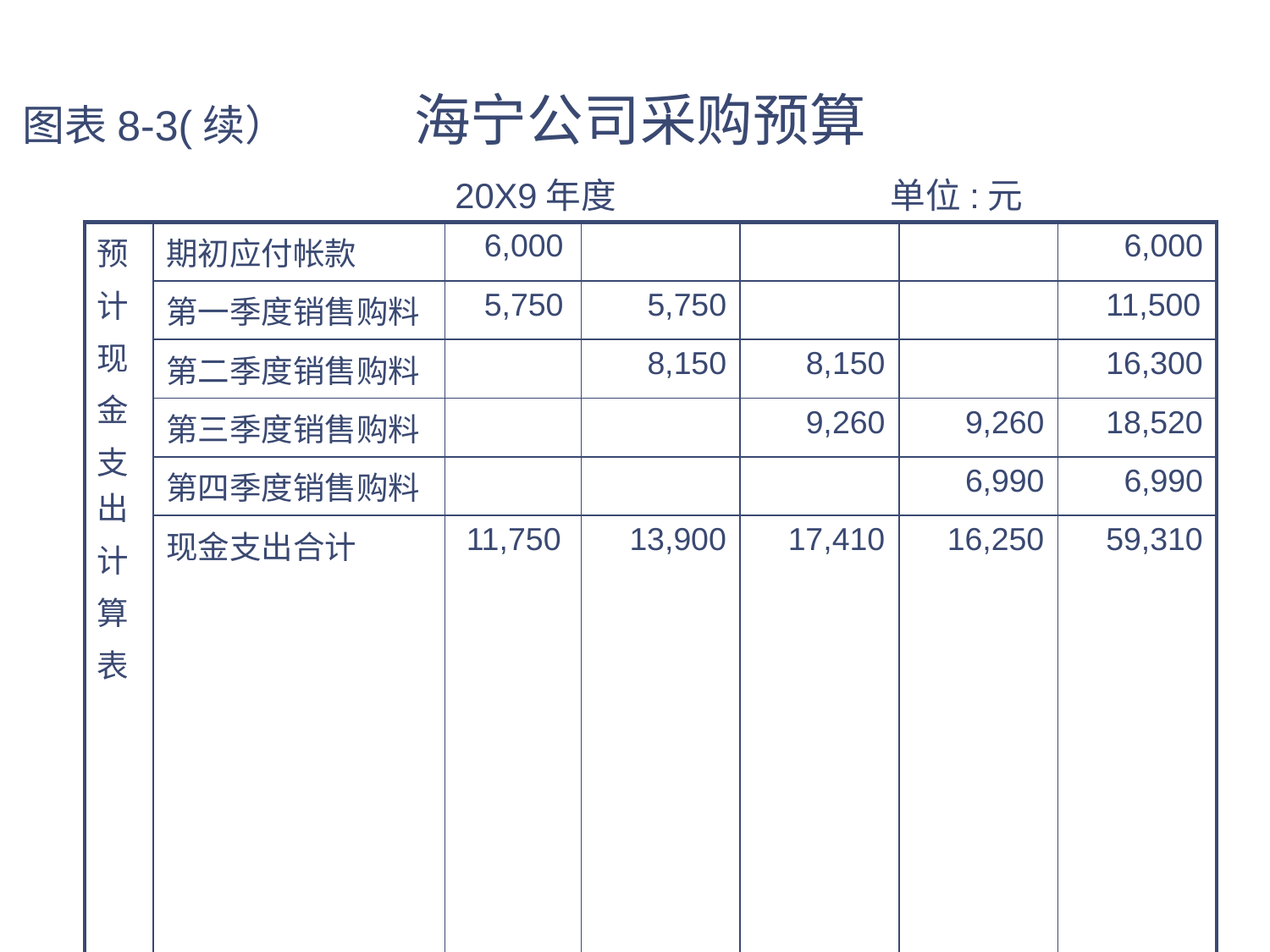

# 图表8-3(续）          海宁公司采购预算 20X9年度                                   单位:元
| 预 计 现 金 支出 计 算 表 | 期初应付帐款 | 6,000 |  |  |  | 6,000 |
| --- | --- | --- | --- | --- | --- | --- |
|  | 第一季度销售购料 | 5,750 | 5,750 |  |  | 11,500 |
|  | 第二季度销售购料 |  | 8,150 | 8,150 |  | 16,300 |
|  | 第三季度销售购料 |  |  | 9,260 | 9,260 | 18,520 |
|  | 第四季度销售购料 |  |  |  | 6,990 | 6,990 |
|  | 现金支出合计 | 11,750 | 13,900 | 17,410 | 16,250 | 59,310 |